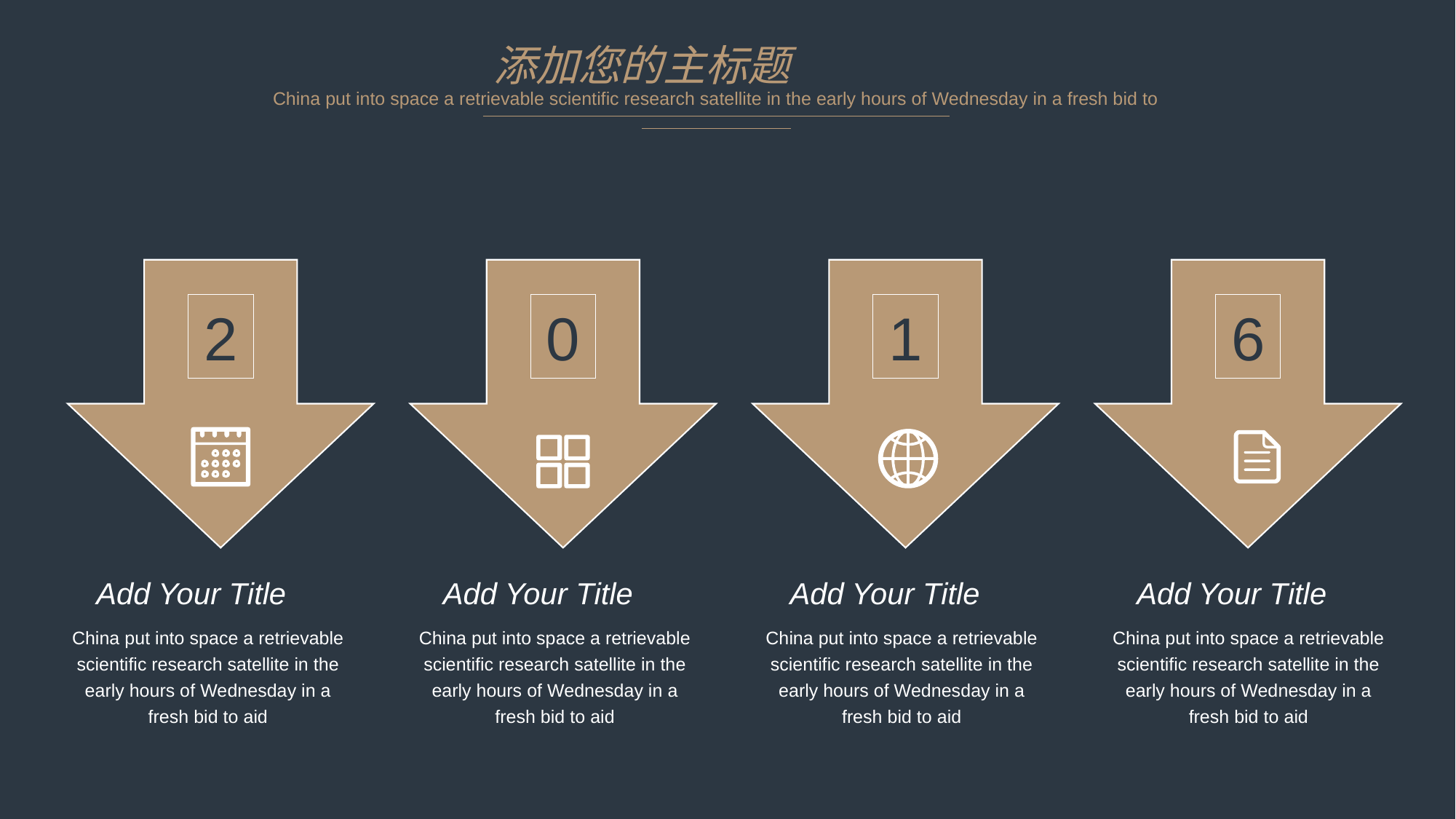

添加您的主标题
China put into space a retrievable scientific research satellite in the early hours of Wednesday in a fresh bid to

2

0

1

6

Add Your Title
China put into space a retrievable scientific research satellite in the early hours of Wednesday in a fresh bid to aid
Add Your Title
China put into space a retrievable scientific research satellite in the early hours of Wednesday in a fresh bid to aid
Add Your Title
China put into space a retrievable scientific research satellite in the early hours of Wednesday in a fresh bid to aid
Add Your Title
China put into space a retrievable scientific research satellite in the early hours of Wednesday in a fresh bid to aid